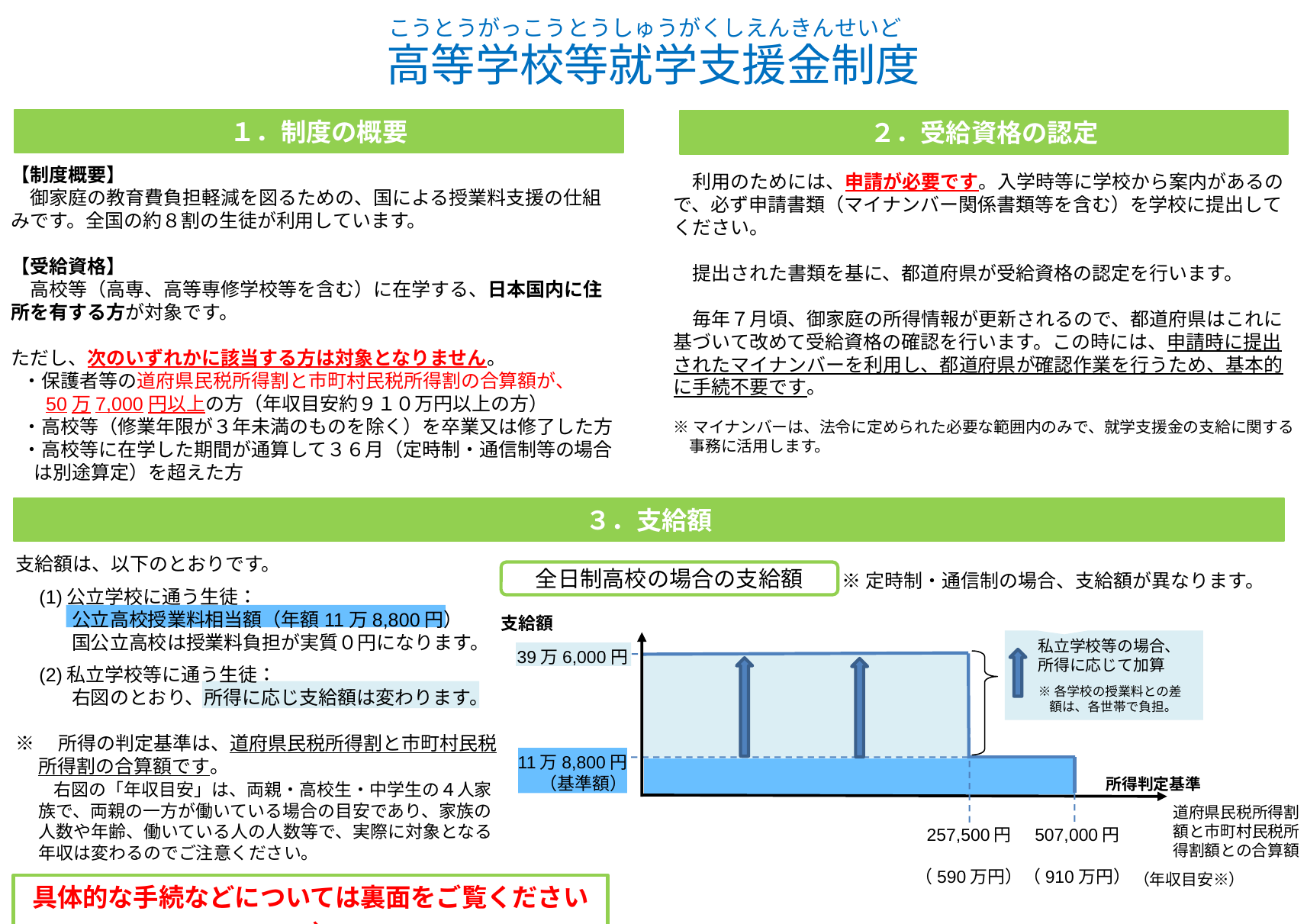

こうとうがっこうとうしゅうがくしえんきんせいど
高等学校等就学支援金制度
１．制度の概要
２．受給資格の認定
【制度概要】
　御家庭の教育費負担軽減を図るための、国による授業料支援の仕組みです。全国の約８割の生徒が利用しています。

【受給資格】
　高校等（高専、高等専修学校等を含む）に在学する、日本国内に住所を有する方が対象です。

ただし、次のいずれかに該当する方は対象となりません。
・保護者等の道府県民税所得割と市町村民税所得割の合算額が、
　50万7,000円以上の方（年収目安約９１０万円以上の方）
・高校等（修業年限が３年未満のものを除く）を卒業又は修了した方
・高校等に在学した期間が通算して３６月（定時制・通信制等の場合は別途算定）を超えた方
　利用のためには、申請が必要です。入学時等に学校から案内があるので、必ず申請書類（マイナンバー関係書類等を含む）を学校に提出してください。

　提出された書類を基に、都道府県が受給資格の認定を行います。

　毎年７月頃、御家庭の所得情報が更新されるので、都道府県はこれに基づいて改めて受給資格の確認を行います。この時には、申請時に提出されたマイナンバーを利用し、都道府県が確認作業を行うため、基本的に手続不要です。

※マイナンバーは、法令に定められた必要な範囲内のみで、就学支援金の支給に関する
　事務に活用します。
３．支給額
支給額は、以下のとおりです。
　(1)公立学校に通う生徒：
公立高校授業料相当額（年額11万8,800円）
国公立高校は授業料負担が実質０円になります。
　(2)私立学校等に通う生徒：
右図のとおり、所得に応じ支給額は変わります。

※　所得の判定基準は、道府県民税所得割と市町村民税所得割の合算額です。
　　右図の「年収目安」は、両親・高校生・中学生の４人家族で、両親の一方が働いている場合の目安であり、家族の人数や年齢、働いている人の人数等で、実際に対象となる年収は変わるのでご注意ください。
全日制高校の場合の支給額
※定時制・通信制の場合、支給額が異なります。

支給額
私立学校等の場合、
所得に応じて加算
※各学校の授業料との差額は、各世帯で負担。

39万6,000円

11万8,800円
（基準額）

所得判定基準

道府県民税所得割額と市町村民税所得割額との合算額

257,500円

（590万円）

507,000円

（910万円）
（年収目安※）
具体的な手続などについては裏面をご覧ください→